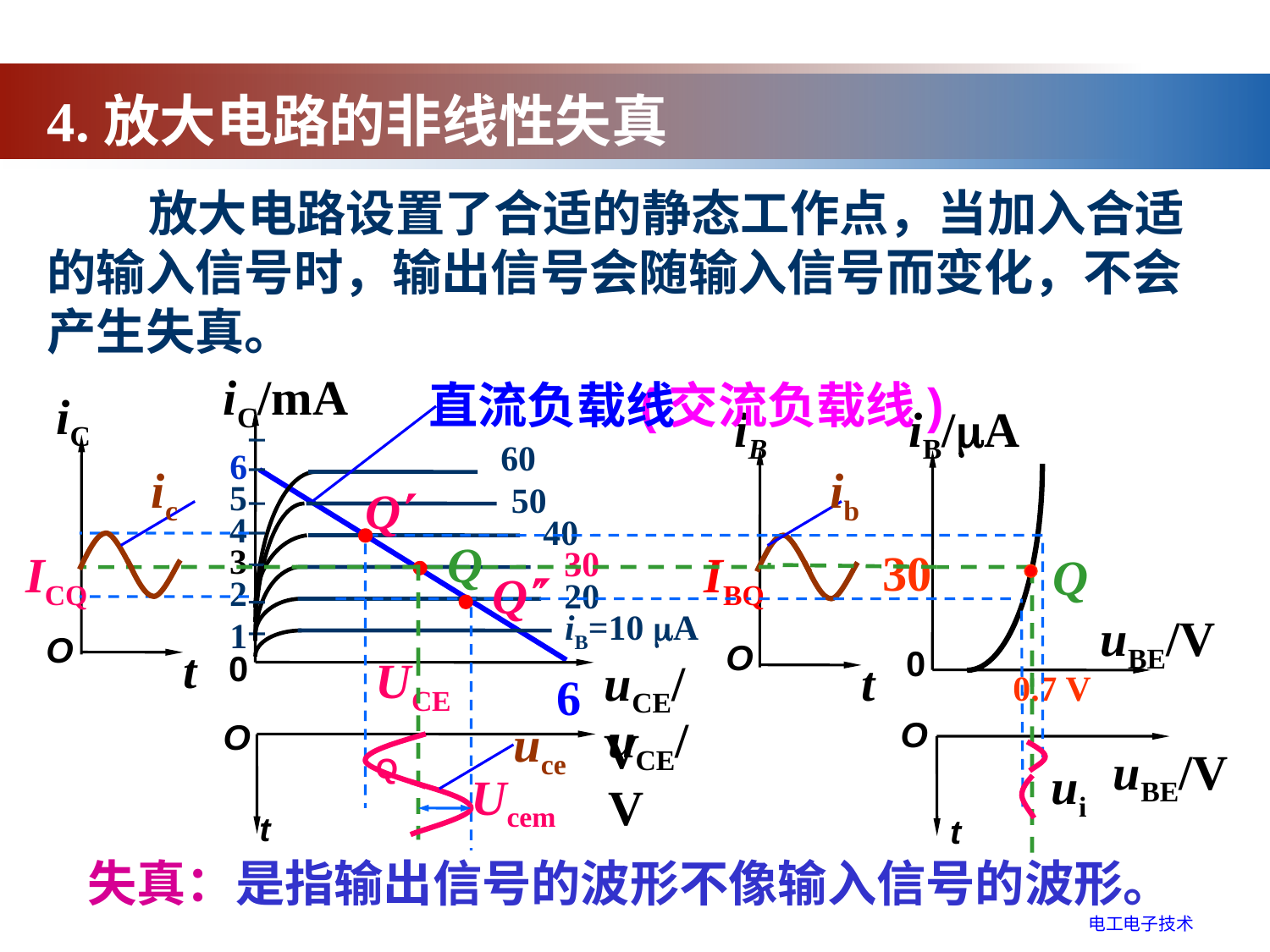

4.放大电路的非线性失真
        放大电路设置了合适的静态工作点，当加入合适的输入信号时，输出信号会随输入信号而变化，不会产生失真。
iC/mA

60

50
4

40
3

30
2

20

iB=10 μA
1

uCE/V

5

直流负载线
(交流负载线)
iC

t

iB

t

iB/μA

6

ic

ib

Q′

Q″

Q

30

ICQ

IBQ
Q

uBE/V
O
O
0
0
UCEQ

6
0.7 V

uCE/V

t
O
O
uce

uBE/V

t
ui
Ucem

失真：是指输出信号的波形不像输入信号的波形。
电工电子技术